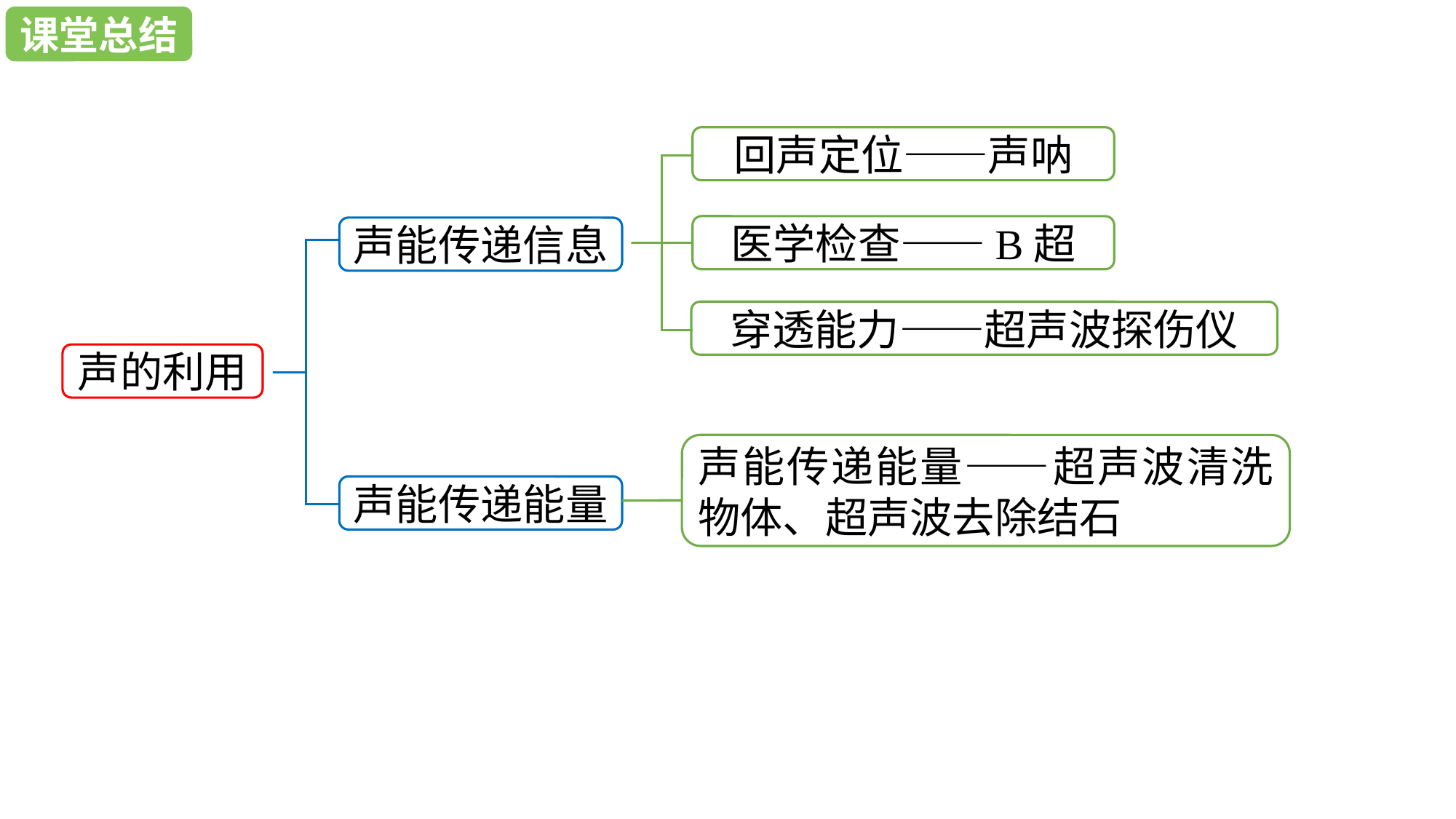

课堂总结
课堂总结
回声定位——声呐

医学检查——B超
声能传递信息

穿透能力——超声波探伤仪
声的利用
声能传递能量——超声波清洗物体、超声波去除结石
声能传递能量